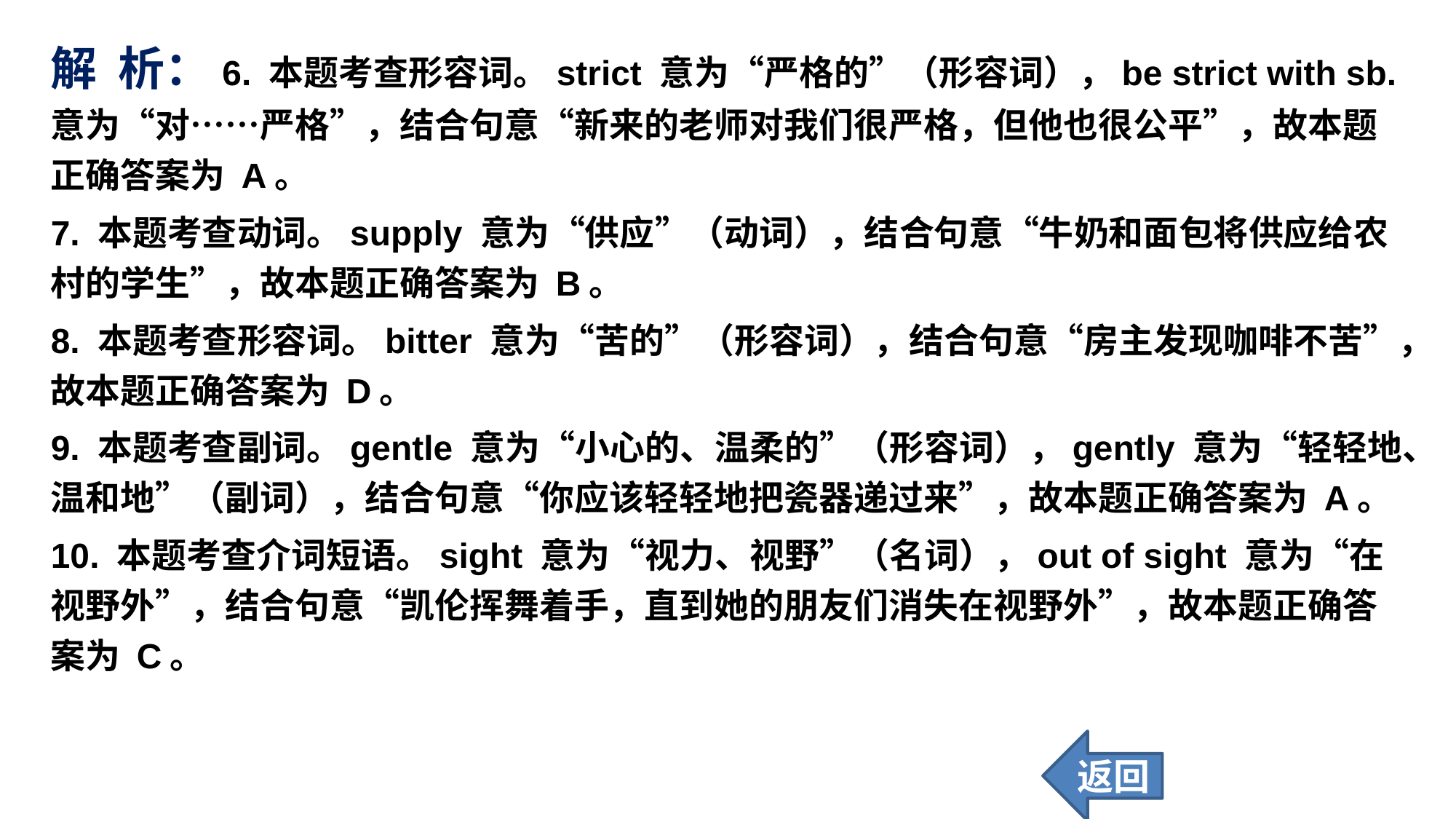

解  析：6. 本题考查形容词。strict 意为“严格的”（形容词），be strict with sb. 意为“对……严格”，结合句意“新来的老师对我们很严格，但他也很公平”，故本题正确答案为 A。
7. 本题考查动词。supply 意为“供应”（动词），结合句意“牛奶和面包将供应给农村的学生”，故本题正确答案为 B。
8. 本题考查形容词。bitter 意为“苦的”（形容词），结合句意“房主发现咖啡不苦”，故本题正确答案为 D。
9. 本题考查副词。gentle 意为“小心的、温柔的”（形容词），gently 意为“轻轻地、温和地”（副词），结合句意“你应该轻轻地把瓷器递过来”，故本题正确答案为 A。
10. 本题考查介词短语。sight 意为“视力、视野”（名词），out of sight 意为“在视野外”，结合句意“凯伦挥舞着手，直到她的朋友们消失在视野外”，故本题正确答案为 C。

返回
50